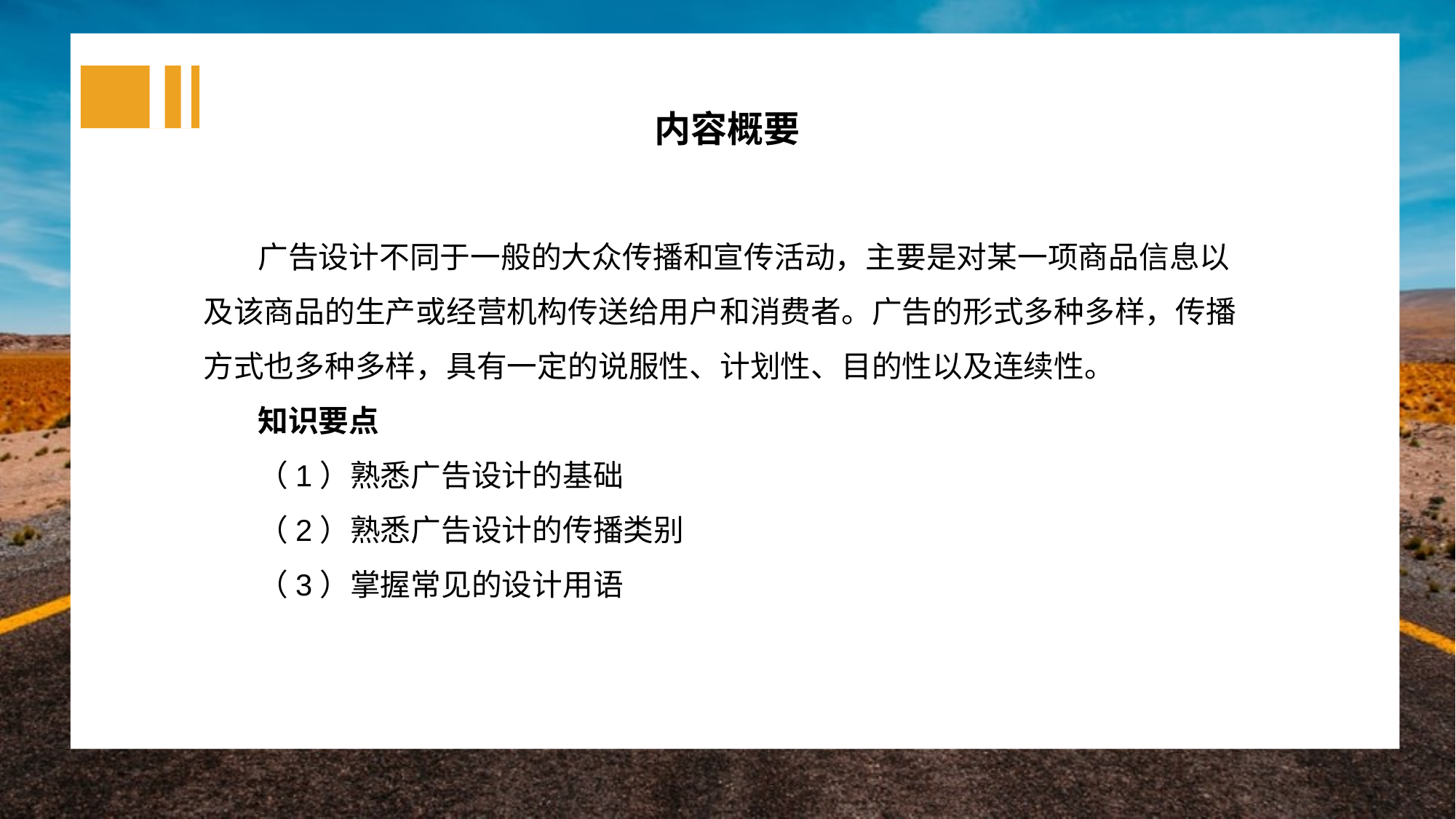

内容概要
广告设计不同于一般的大众传播和宣传活动，主要是对某一项商品信息以及该商品的生产或经营机构传送给用户和消费者。广告的形式多种多样，传播方式也多种多样，具有一定的说服性、计划性、目的性以及连续性。
知识要点
（1）熟悉广告设计的基础
（2）熟悉广告设计的传播类别
（3）掌握常见的设计用语